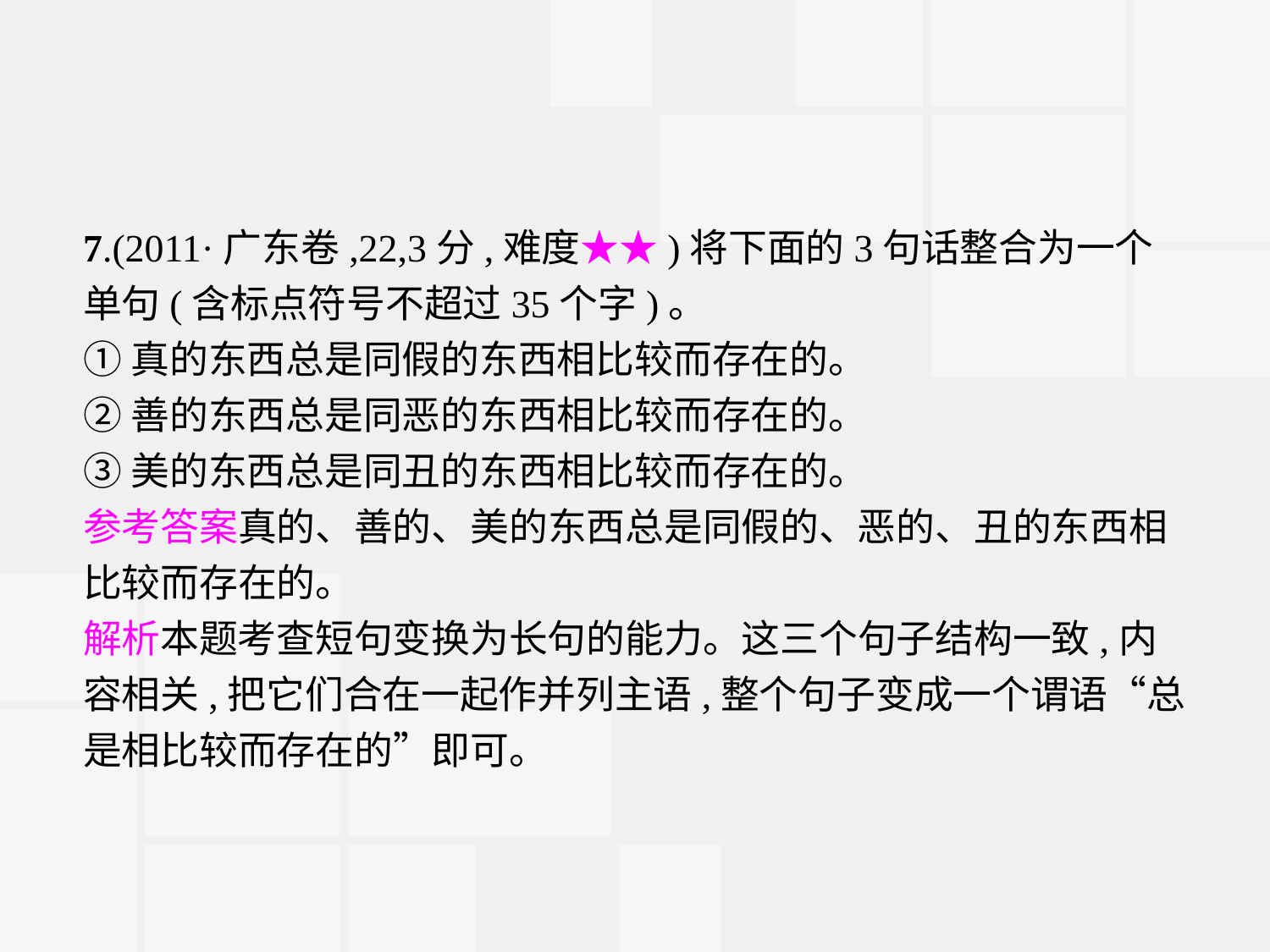

7.(2011·广东卷,22,3分,难度★★)将下面的3句话整合为一个单句(含标点符号不超过35个字)。
①真的东西总是同假的东西相比较而存在的。
②善的东西总是同恶的东西相比较而存在的。
③美的东西总是同丑的东西相比较而存在的。
参考答案真的、善的、美的东西总是同假的、恶的、丑的东西相比较而存在的。
解析本题考查短句变换为长句的能力。这三个句子结构一致,内容相关,把它们合在一起作并列主语,整个句子变成一个谓语“总是相比较而存在的”即可。